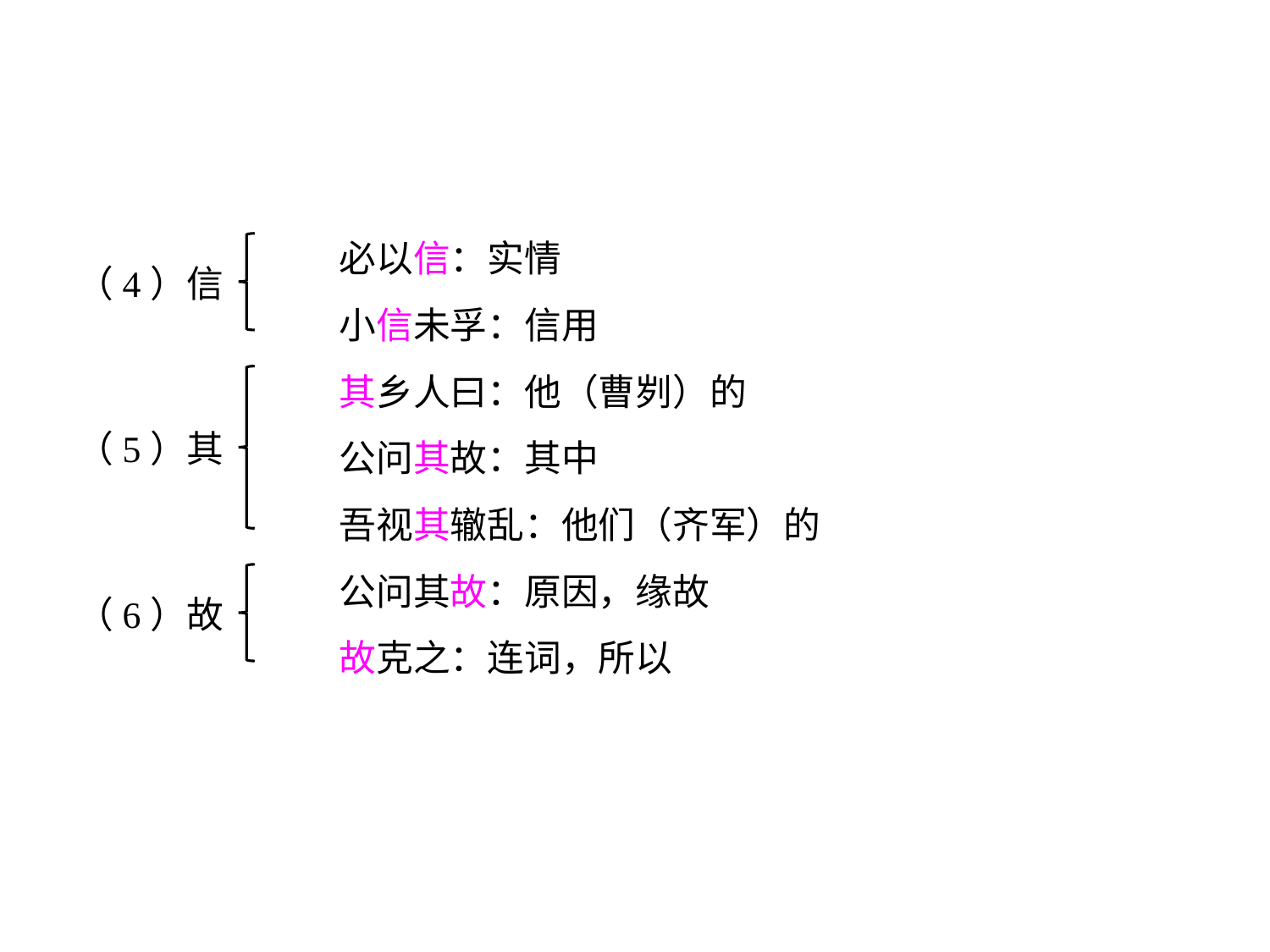

必以信：实情
		小信未孚：信用
		其乡人曰：他（曹刿）的
		公问其故：其中
		吾视其辙乱：他们（齐军）的
		公问其故：原因，缘故
		故克之：连词，所以

（4）信

（5）其

（6）故